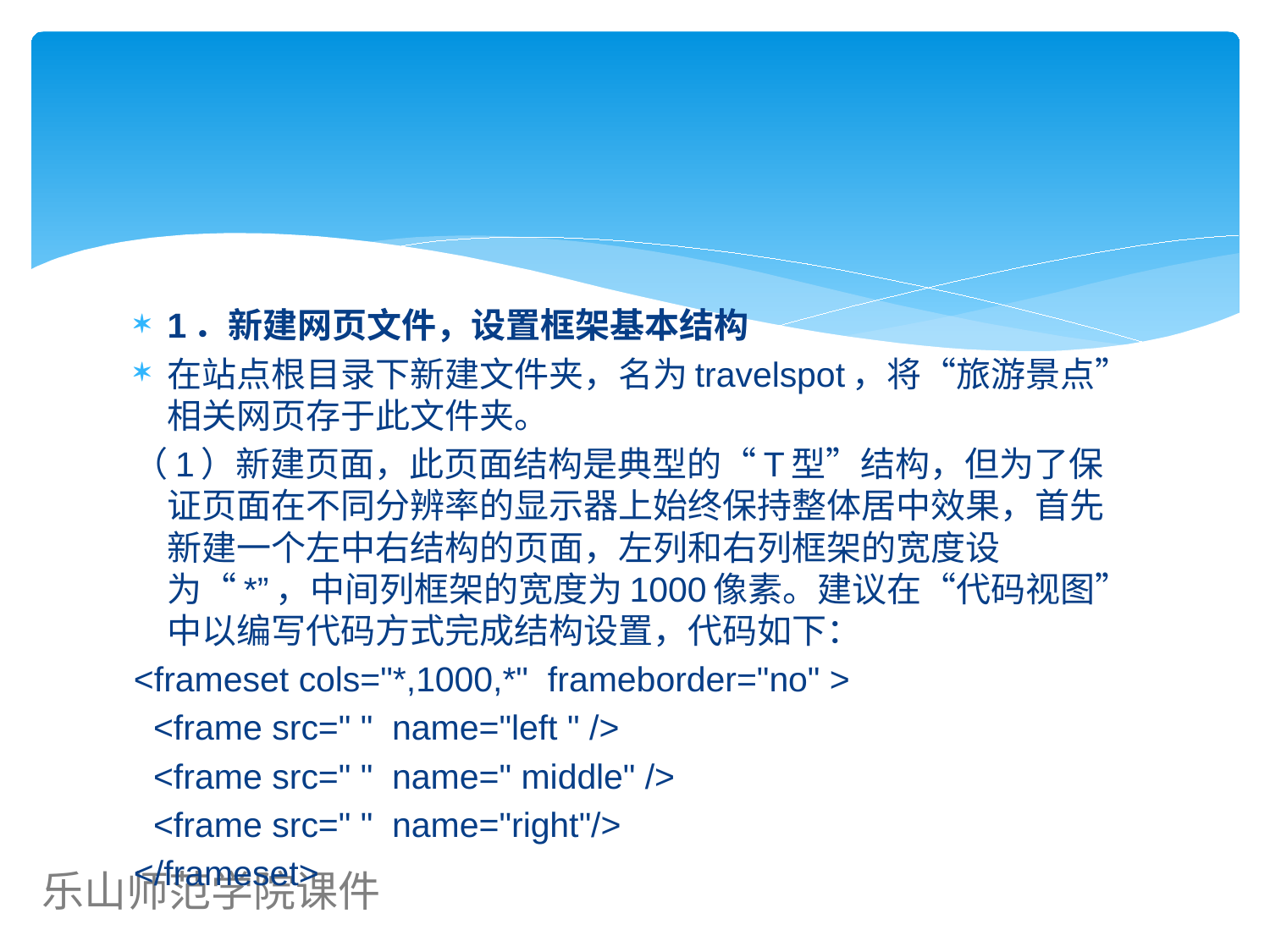

#
1．新建网页文件，设置框架基本结构
在站点根目录下新建文件夹，名为travelspot，将“旅游景点”相关网页存于此文件夹。
（1）新建页面，此页面结构是典型的“T型”结构，但为了保证页面在不同分辨率的显示器上始终保持整体居中效果，首先新建一个左中右结构的页面，左列和右列框架的宽度设为“*”，中间列框架的宽度为1000像素。建议在“代码视图”中以编写代码方式完成结构设置，代码如下：
<frameset cols="*,1000,*"  frameborder="no" >
  <frame src=" "  name="left " />
  <frame src=" "  name=" middle" />
  <frame src=" "  name="right"/>
</frameset>